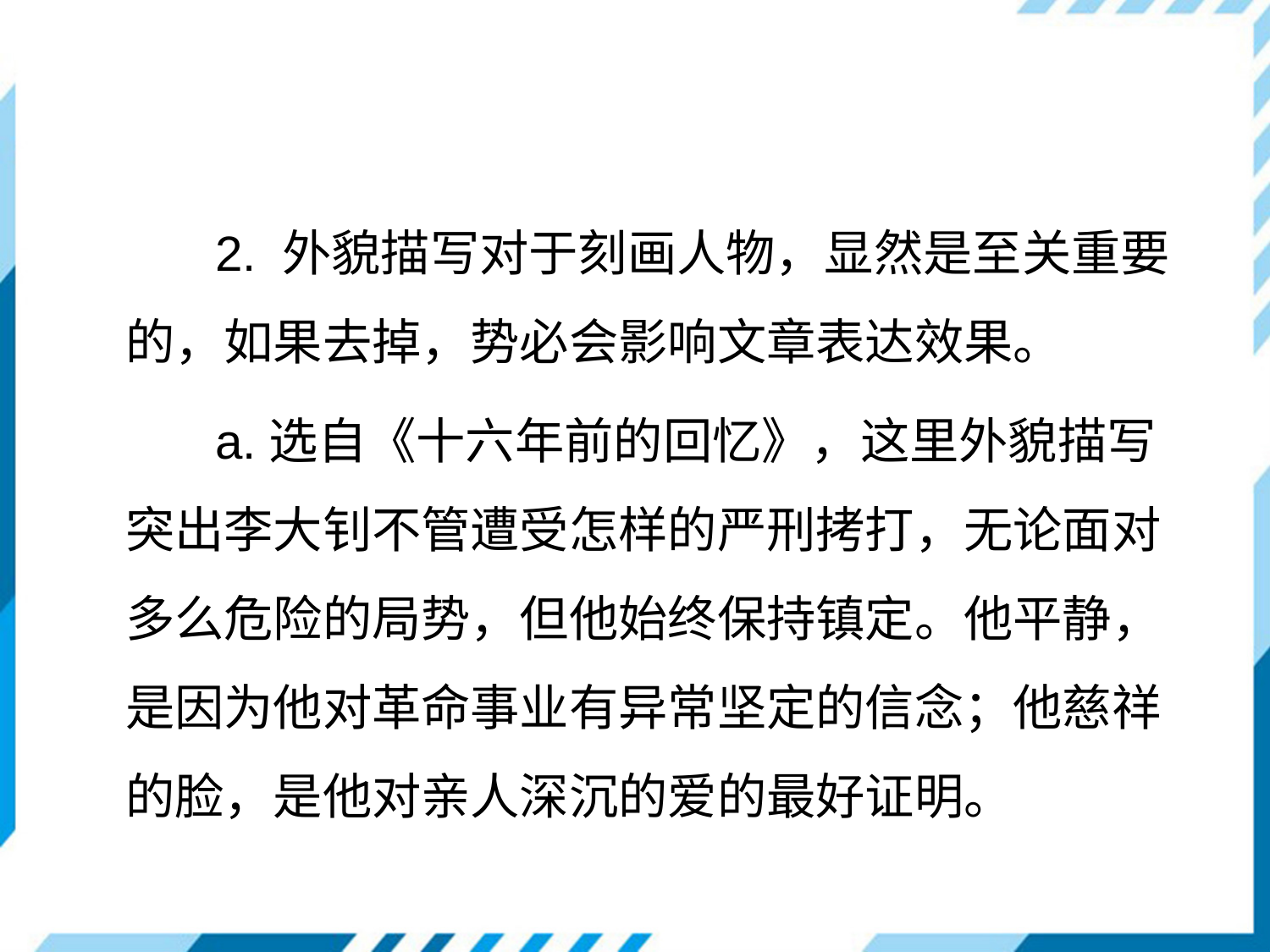

2. 外貌描写对于刻画人物，显然是至关重要的，如果去掉，势必会影响文章表达效果。
          a.选自《十六年前的回忆》，这里外貌描写突出李大钊不管遭受怎样的严刑拷打，无论面对多么危险的局势，但他始终保持镇定。他平静，是因为他对革命事业有异常坚定的信念；他慈祥的脸，是他对亲人深沉的爱的最好证明。